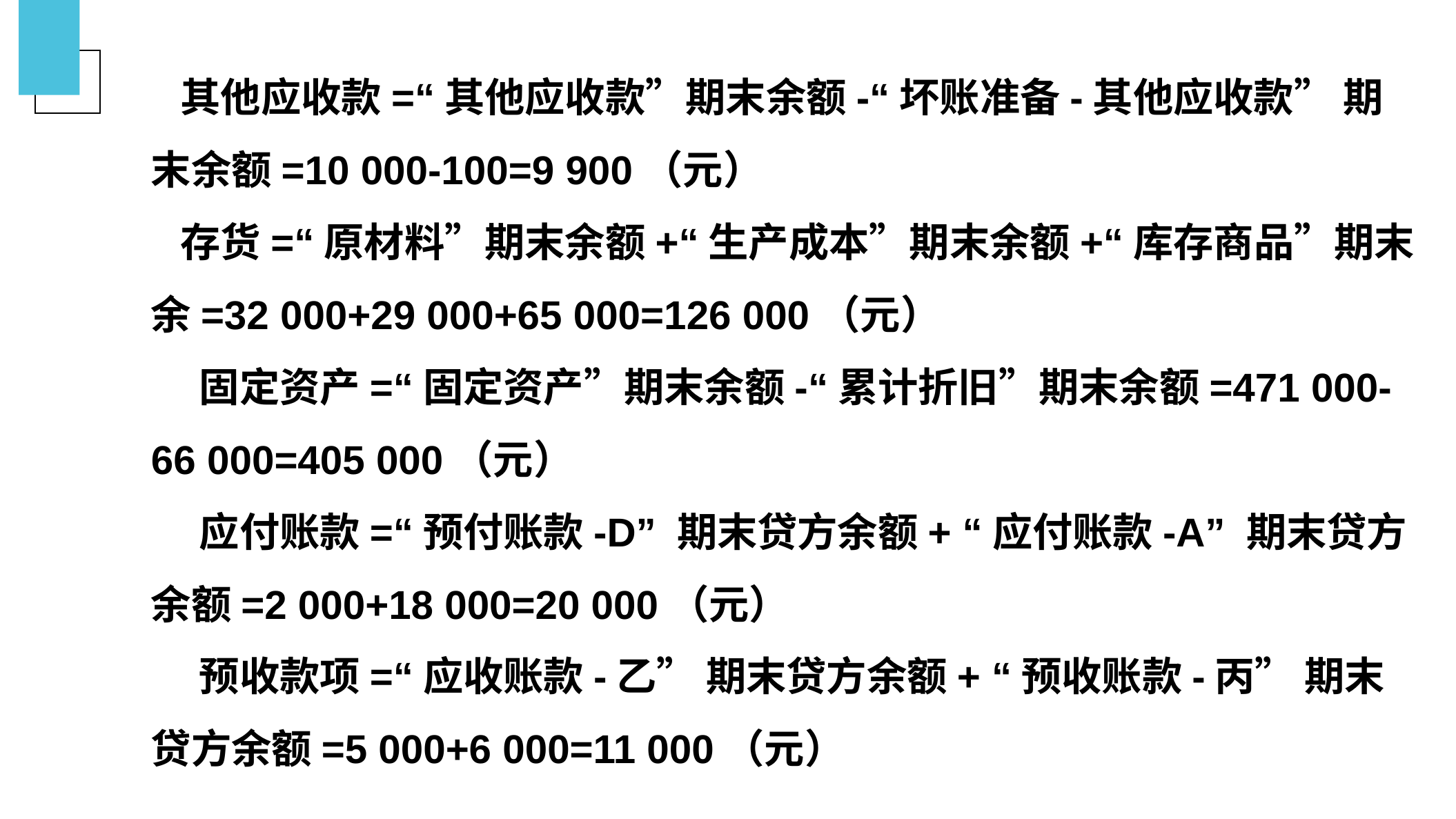

其他应收款=“其他应收款”期末余额-“坏账准备-其他应收款” 期末余额=10 000-100=9 900（元）
存货=“原材料”期末余额+“生产成本”期末余额+“库存商品”期末余=32 000+29 000+65 000=126 000（元）
 固定资产=“固定资产”期末余额-“累计折旧”期末余额=471 000-66 000=405 000（元）
 应付账款=“预付账款-D” 期末贷方余额+ “应付账款-A” 期末贷方余额=2 000+18 000=20 000（元）
 预收款项=“应收账款-乙” 期末贷方余额+ “预收账款-丙” 期末贷方余额=5 000+6 000=11 000（元）